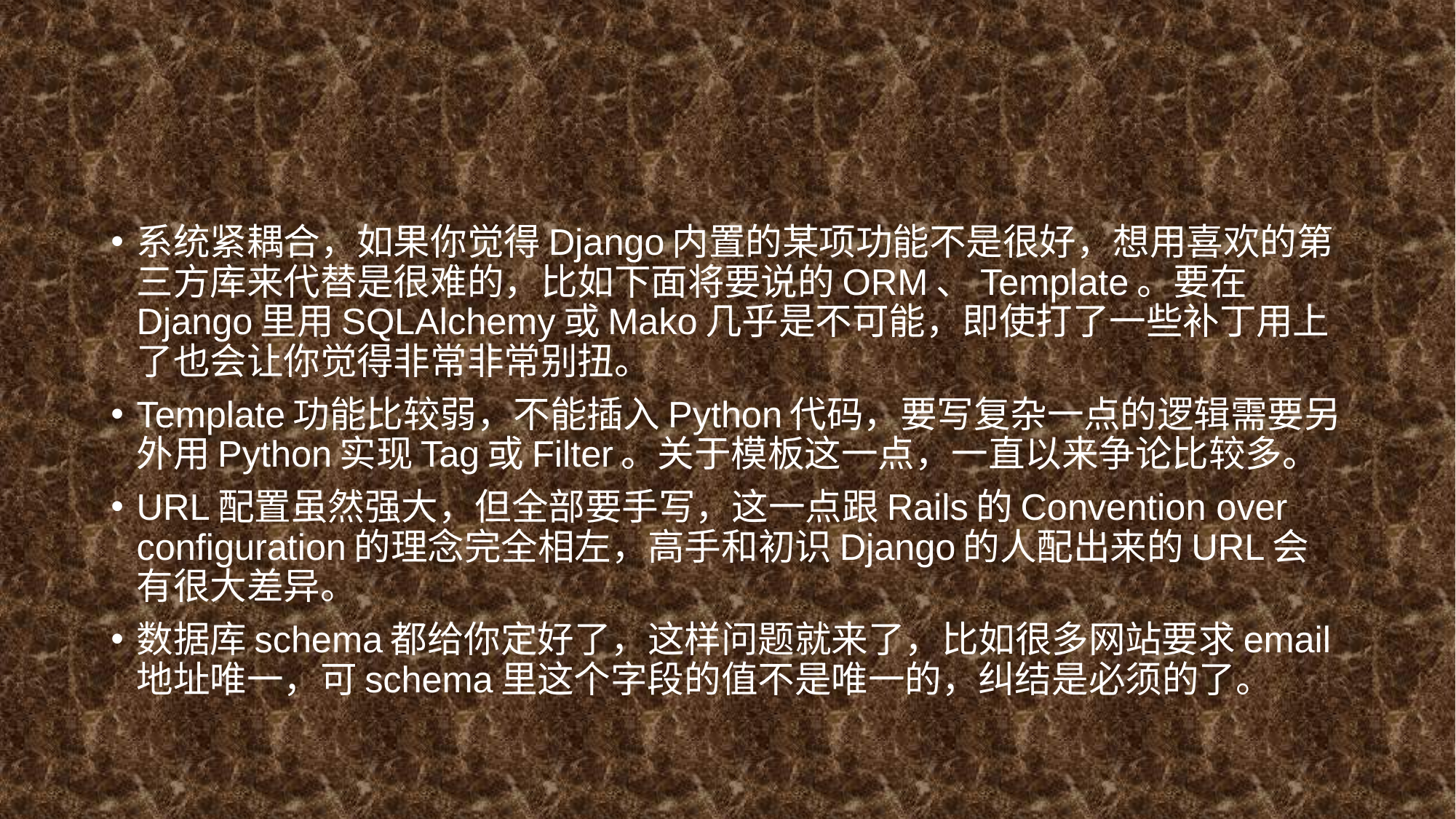

#
系统紧耦合，如果你觉得Django内置的某项功能不是很好，想用喜欢的第三方库来代替是很难的，比如下面将要说的ORM、Template。要在Django里用SQLAlchemy或Mako几乎是不可能，即使打了一些补丁用上了也会让你觉得非常非常别扭。
Template功能比较弱，不能插入Python代码，要写复杂一点的逻辑需要另外用Python实现Tag或Filter。关于模板这一点，一直以来争论比较多。
URL配置虽然强大，但全部要手写，这一点跟Rails的Convention over configuration的理念完全相左，高手和初识Django的人配出来的URL会有很大差异。
数据库schema都给你定好了，这样问题就来了，比如很多网站要求email地址唯一，可schema里这个字段的值不是唯一的，纠结是必须的了。